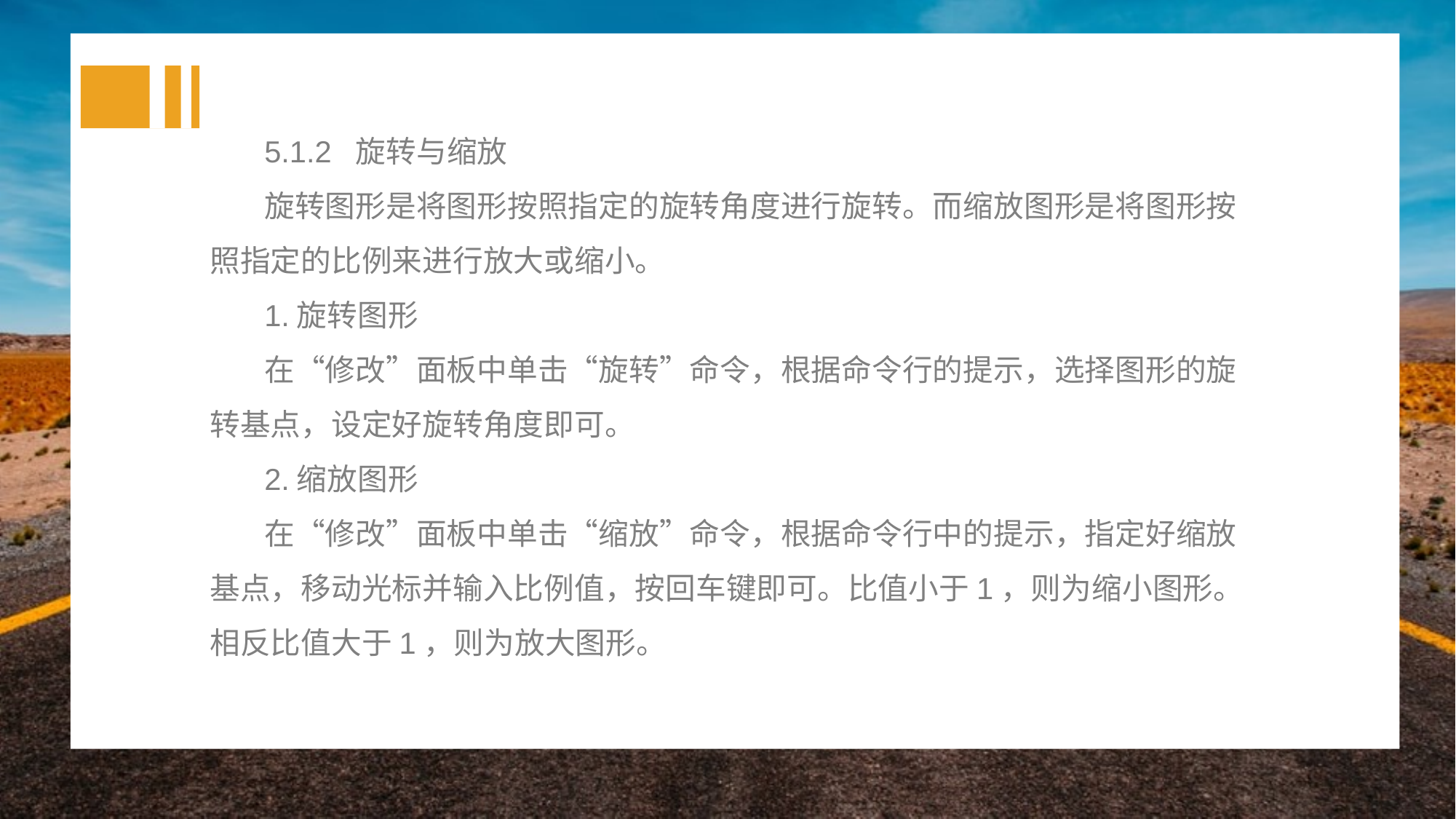

5.1.2  旋转与缩放
旋转图形是将图形按照指定的旋转角度进行旋转。而缩放图形是将图形按照指定的比例来进行放大或缩小。
1.旋转图形
在“修改”面板中单击“旋转”命令，根据命令行的提示，选择图形的旋转基点，设定好旋转角度即可。
2.缩放图形
在“修改”面板中单击“缩放”命令，根据命令行中的提示，指定好缩放基点，移动光标并输入比例值，按回车键即可。比值小于1，则为缩小图形。相反比值大于1，则为放大图形。